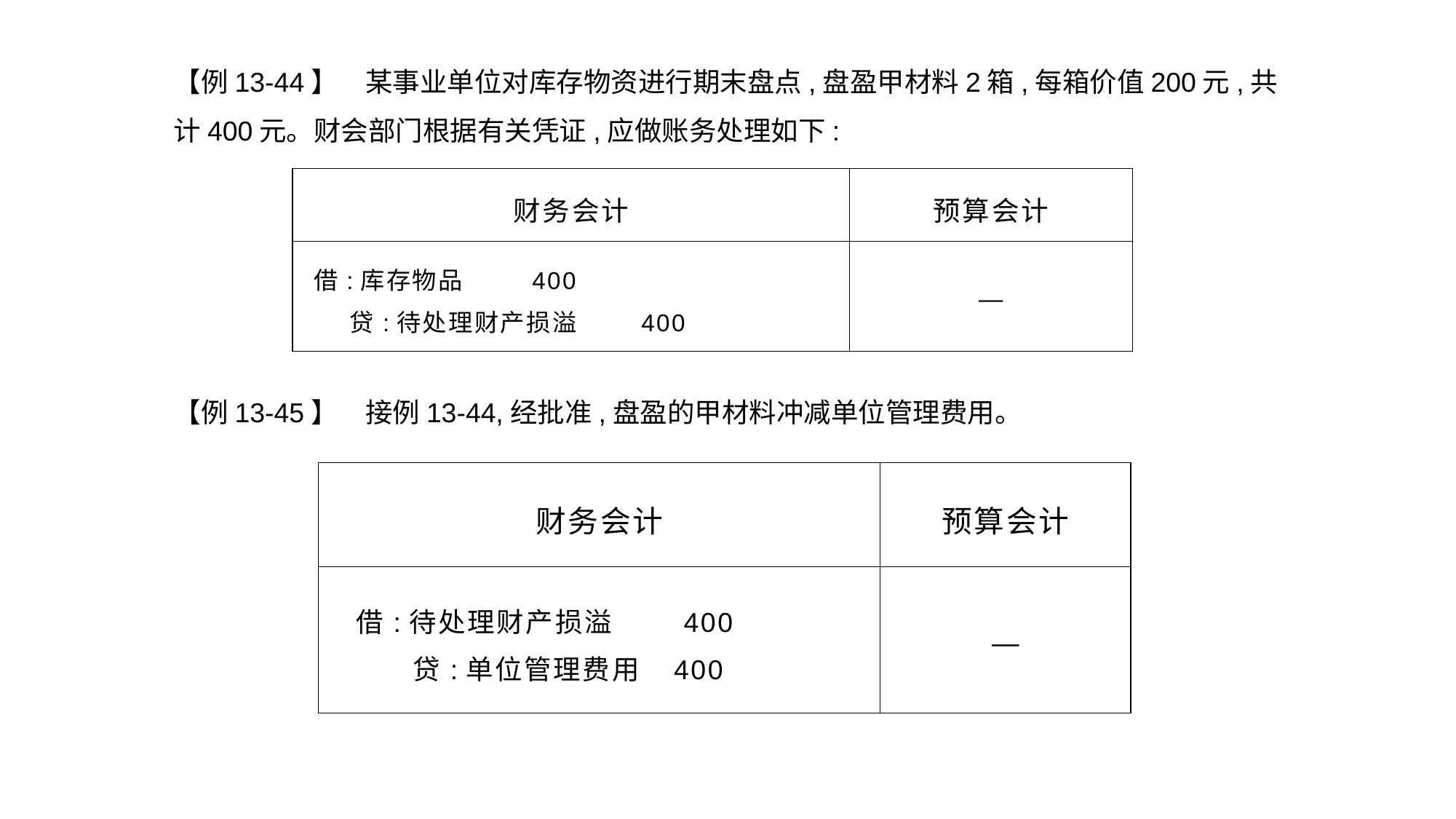

【例13-44】　某事业单位对库存物资进行期末盘点,盘盈甲材料2箱,每箱价值200元,共计400元。财会部门根据有关凭证,应做账务处理如下:
| 财务会计 | 预算会计 |
| --- | --- |
| 借:库存物品 400 贷:待处理财产损溢 400 | — |
【例13-45】　接例13-44,经批准,盘盈的甲材料冲减单位管理费用。

| 财务会计 | 预算会计 |
| --- | --- |
| 借:待处理财产损溢 400 贷:单位管理费用 400 | — |